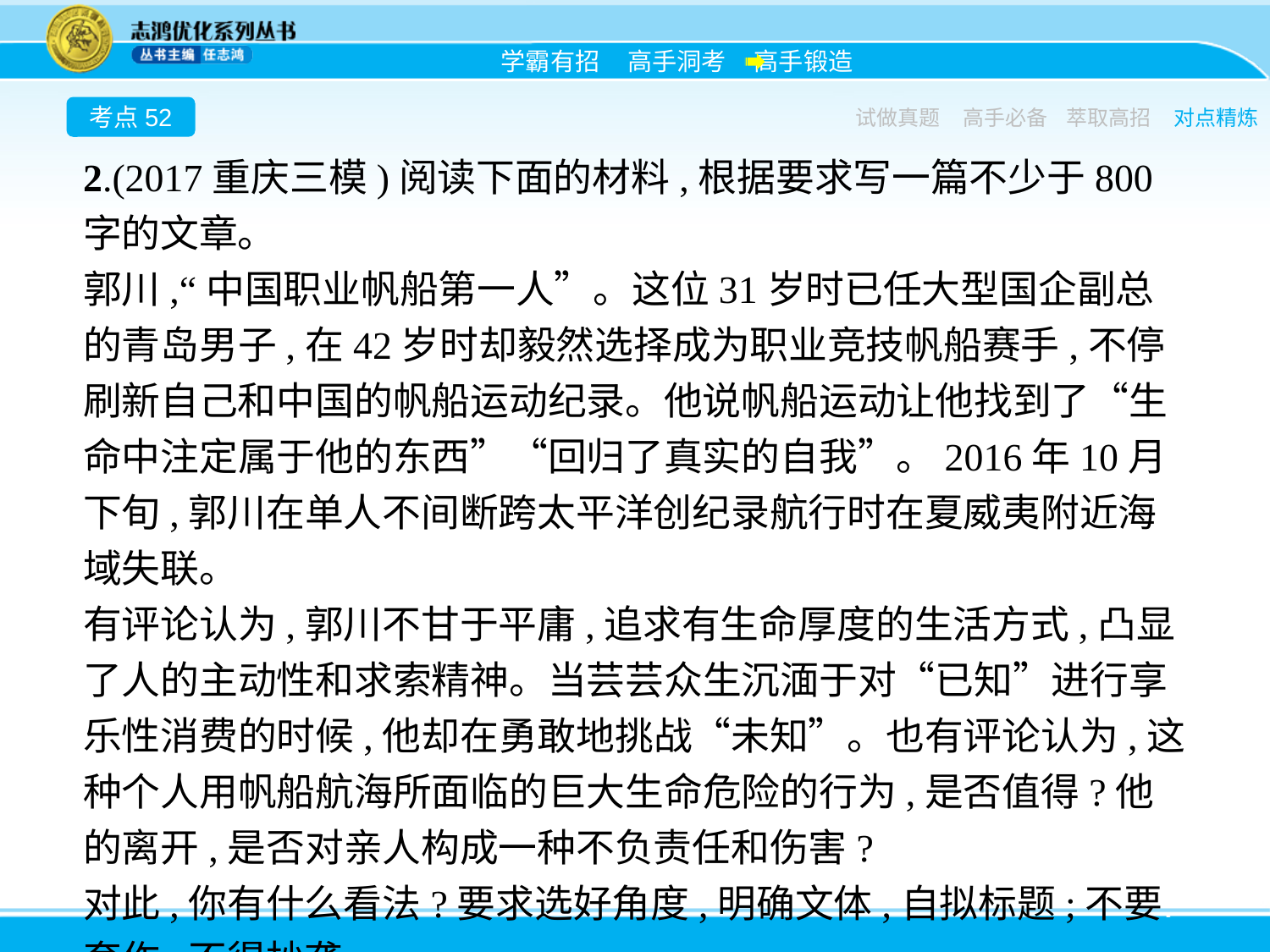

考点52
试做真题
高手必备
萃取高招
对点精炼
2.(2017重庆三模)阅读下面的材料,根据要求写一篇不少于800字的文章。
郭川,“中国职业帆船第一人”。这位31岁时已任大型国企副总的青岛男子,在42岁时却毅然选择成为职业竞技帆船赛手,不停刷新自己和中国的帆船运动纪录。他说帆船运动让他找到了“生命中注定属于他的东西”“回归了真实的自我”。2016年10月下旬,郭川在单人不间断跨太平洋创纪录航行时在夏威夷附近海域失联。
有评论认为,郭川不甘于平庸,追求有生命厚度的生活方式,凸显了人的主动性和求索精神。当芸芸众生沉湎于对“已知”进行享乐性消费的时候,他却在勇敢地挑战“未知”。也有评论认为,这种个人用帆船航海所面临的巨大生命危险的行为,是否值得?他的离开,是否对亲人构成一种不负责任和伤害?
对此,你有什么看法?要求选好角度,明确文体,自拟标题;不要套作,不得抄袭。